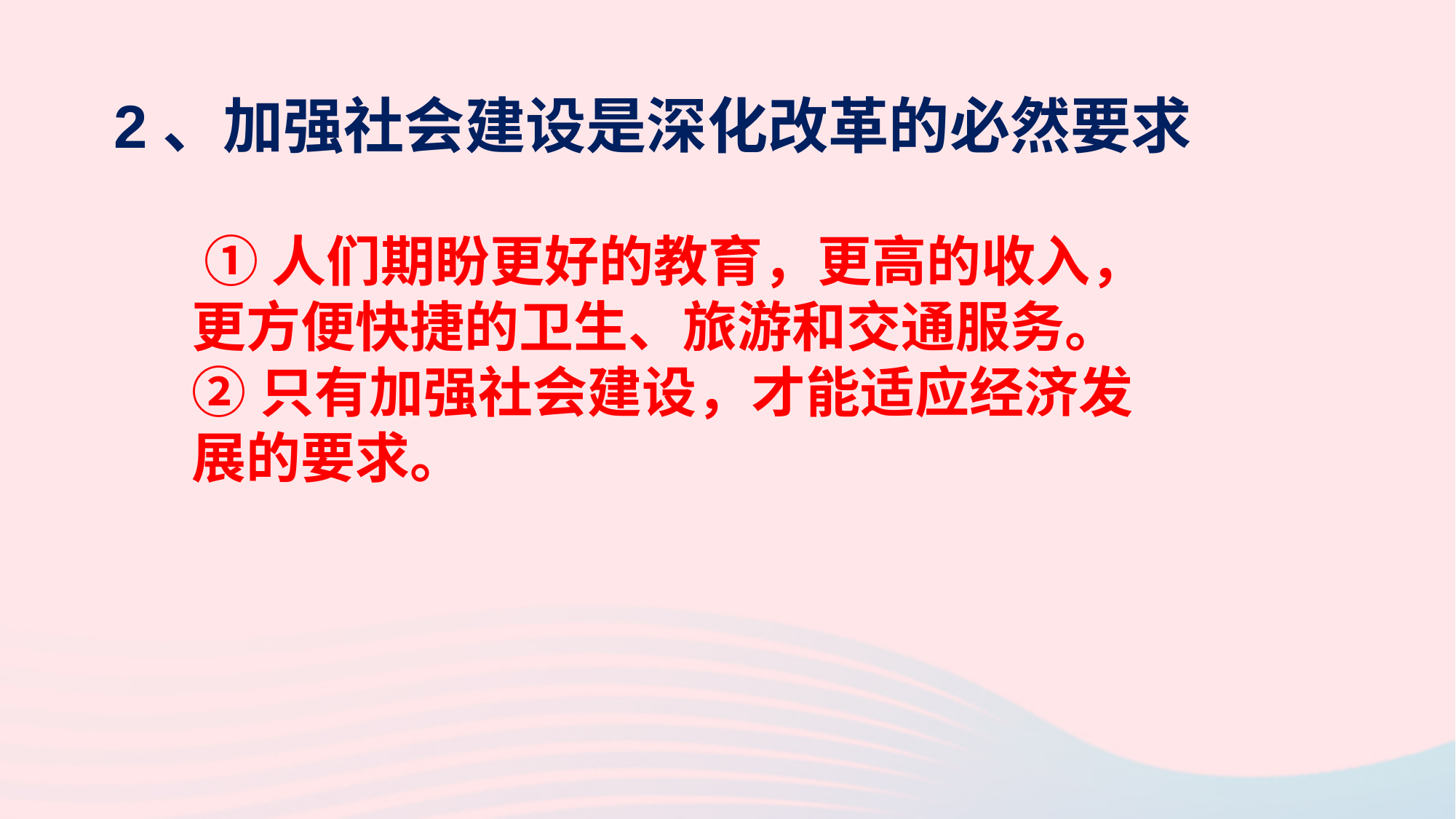

2、加强社会建设是深化改革的必然要求
 ①人们期盼更好的教育，更高的收入，更方便快捷的卫生、旅游和交通服务。
②只有加强社会建设，才能适应经济发展的要求。